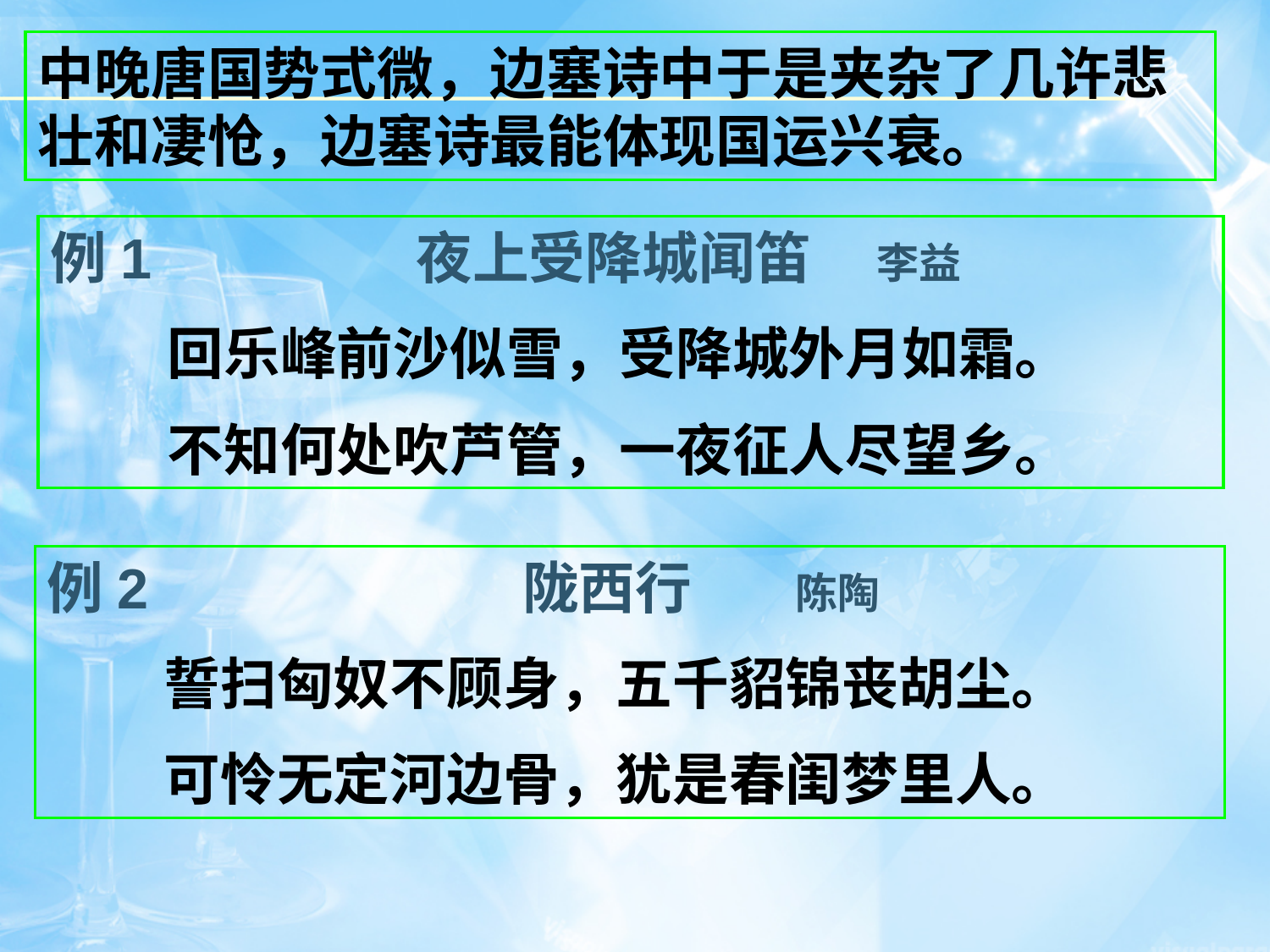

中晚唐国势式微，边塞诗中于是夹杂了几许悲壮和凄怆，边塞诗最能体现国运兴衰。
例1                夜上受降城闻笛     李益
        回乐峰前沙似雪，受降城外月如霜。
        不知何处吹芦管，一夜征人尽望乡。
例2                       陇西行        陈陶
        誓扫匈奴不顾身，五千貂锦丧胡尘。
        可怜无定河边骨，犹是春闺梦里人。